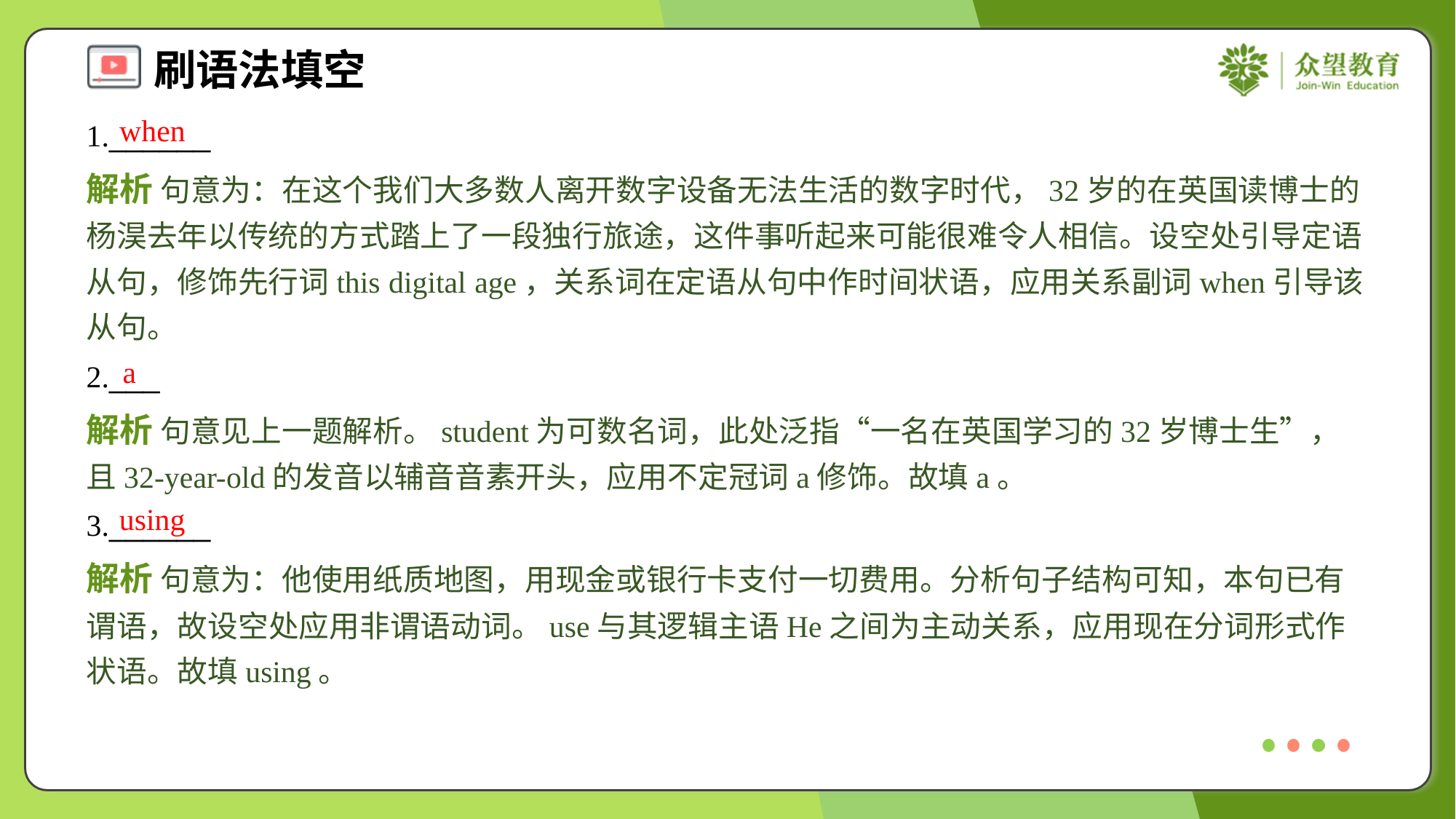

when
1.______
解析 句意为：在这个我们大多数人离开数字设备无法生活的数字时代，32岁的在英国读博士的杨淏去年以传统的方式踏上了一段独行旅途，这件事听起来可能很难令人相信。设空处引导定语从句，修饰先行词this digital age，关系词在定语从句中作时间状语，应用关系副词when引导该从句。
a
2.___
解析 句意见上一题解析。student为可数名词，此处泛指“一名在英国学习的32岁博士生”，且32-year-old的发音以辅音音素开头，应用不定冠词a修饰。故填a。
using
3.______
解析 句意为：他使用纸质地图，用现金或银行卡支付一切费用。分析句子结构可知，本句已有谓语，故设空处应用非谓语动词。use与其逻辑主语He之间为主动关系，应用现在分词形式作状语。故填using。